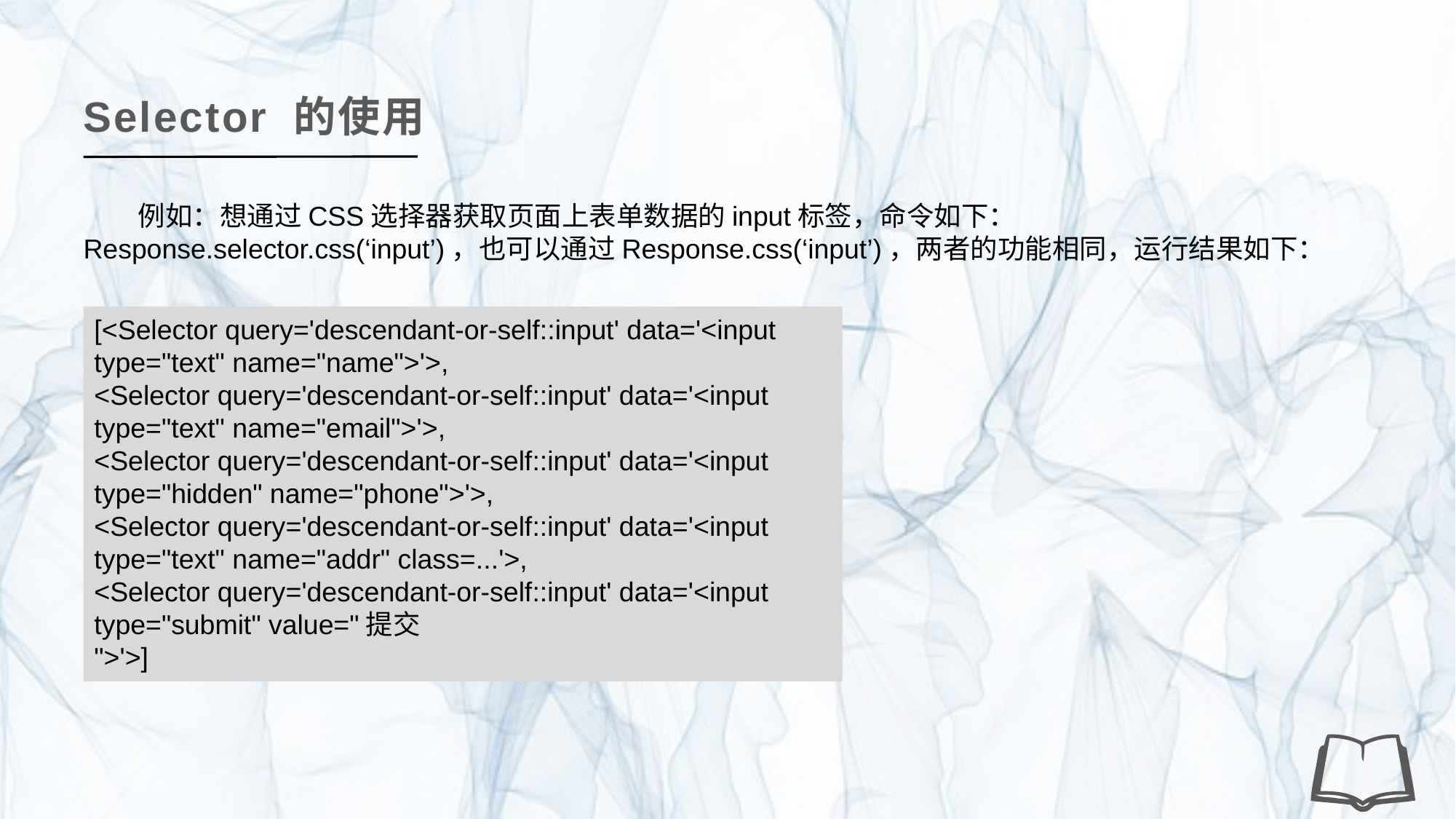

Selector 的使用
例如：想通过CSS选择器获取页面上表单数据的input标签，命令如下：Response.selector.css(‘input’)，也可以通过Response.css(‘input’)，两者的功能相同，运行结果如下：
[<Selector query='descendant-or-self::input' data='<input type="text" name="name">'>,
<Selector query='descendant-or-self::input' data='<input type="text" name="email">'>,
<Selector query='descendant-or-self::input' data='<input type="hidden" name="phone">'>,
<Selector query='descendant-or-self::input' data='<input type="text" name="addr" class=...'>,
<Selector query='descendant-or-self::input' data='<input type="submit" value="提交
">'>]

64